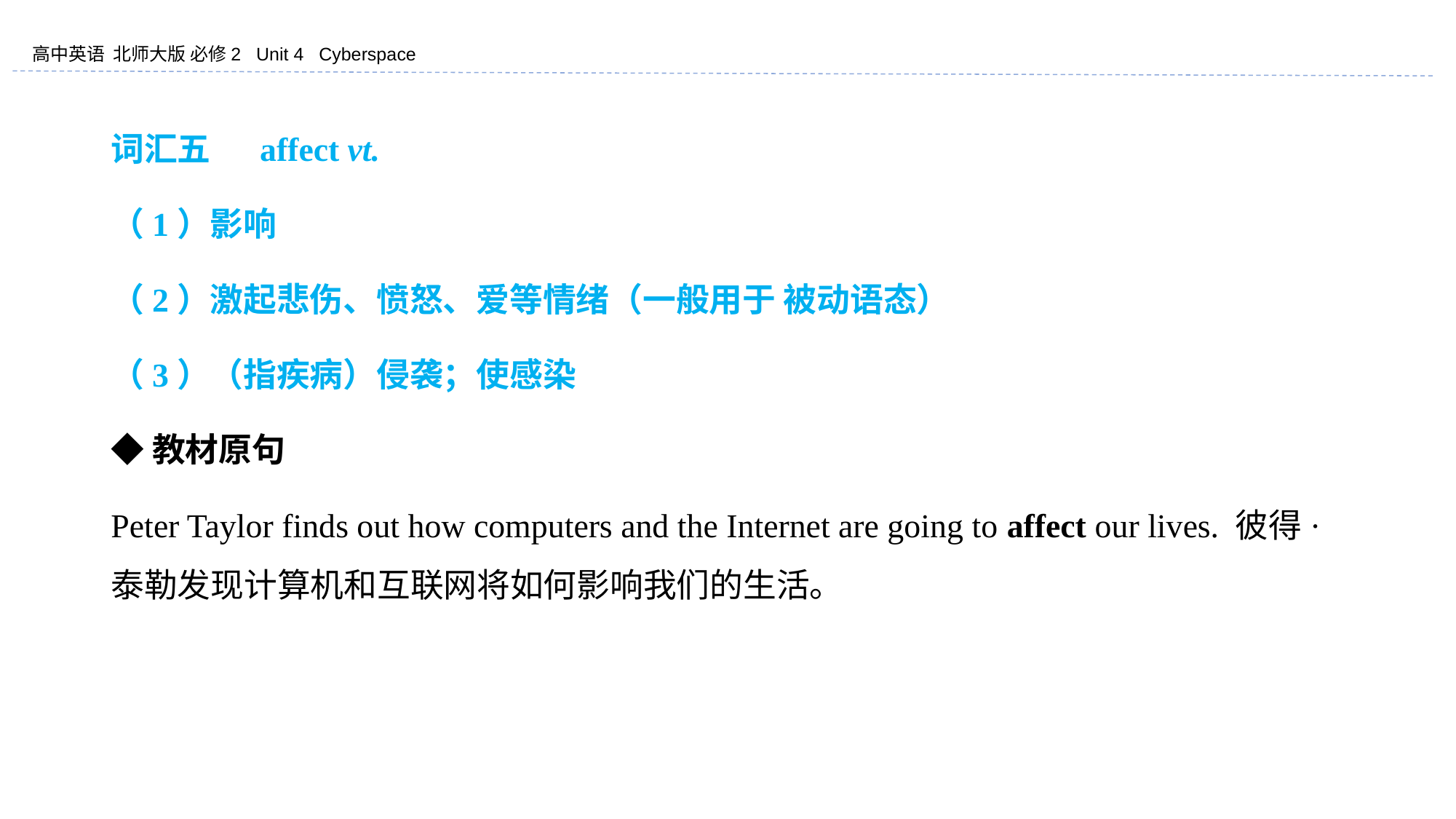

词汇五 　affect vt.
（1）影响
（2）激起悲伤、愤怒、爱等情绪（一般用于 被动语态）
（3）（指疾病）侵袭；使感染
◆教材原句
Peter Taylor finds out how computers and the Internet are going to affect our lives. 彼得·泰勒发现计算机和互联网将如何影响我们的生活。